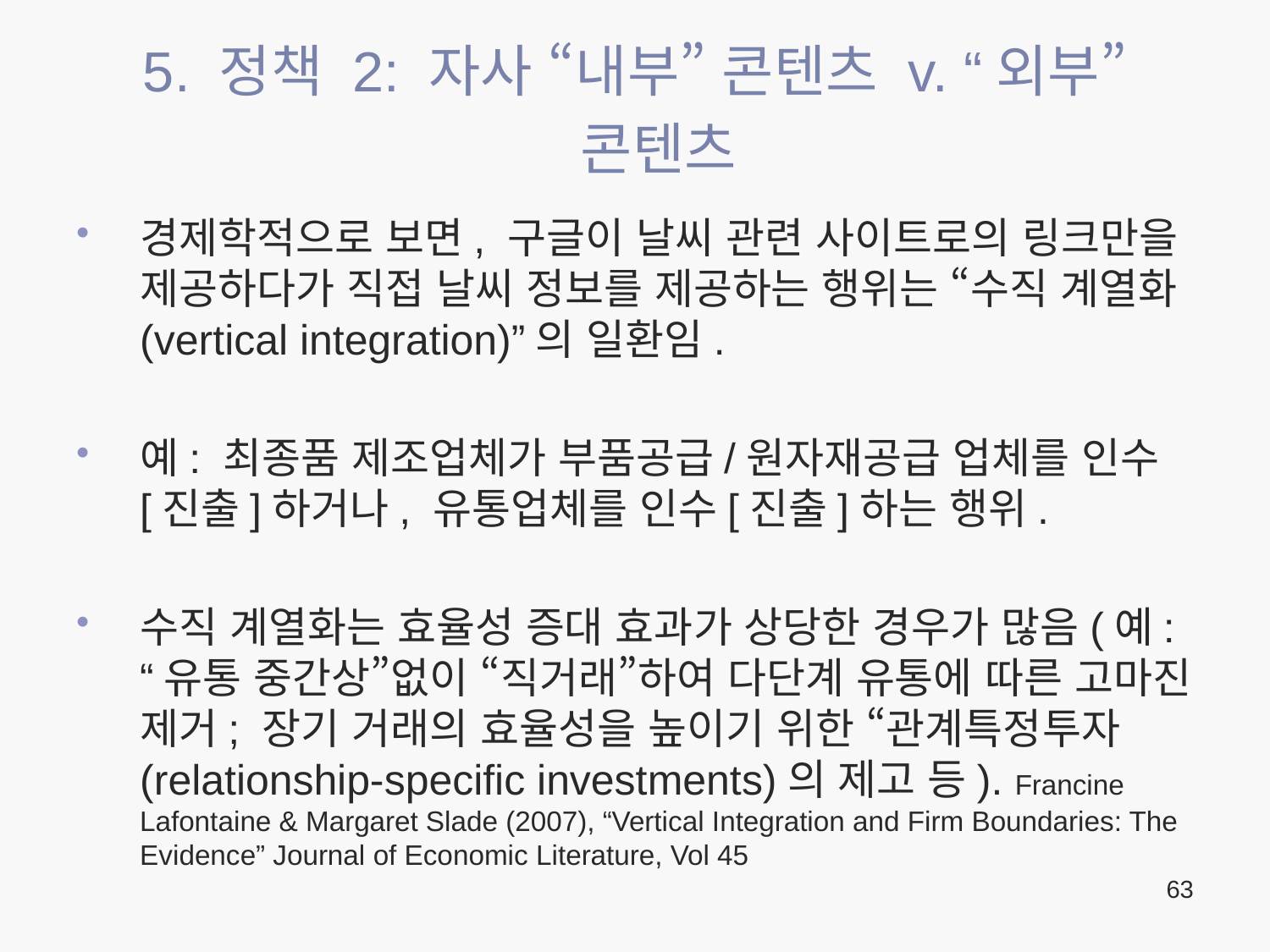

# 5. 정책 2: 자사 “내부” 콘텐츠 v. “외부” 콘텐츠
경제학적으로 보면, 구글이 날씨 관련 사이트로의 링크만을 제공하다가 직접 날씨 정보를 제공하는 행위는 “수직 계열화(vertical integration)”의 일환임.

예: 최종품 제조업체가 부품공급/원자재공급 업체를 인수[진출]하거나, 유통업체를 인수[진출]하는 행위.

수직 계열화는 효율성 증대 효과가 상당한 경우가 많음(예: “유통 중간상”없이 “직거래”하여 다단계 유통에 따른 고마진 제거; 장기 거래의 효율성을 높이기 위한 “관계특정투자(relationship-specific investments)의 제고 등). Francine Lafontaine & Margaret Slade (2007), “Vertical Integration and Firm Boundaries: The Evidence” Journal of Economic Literature, Vol 45

63